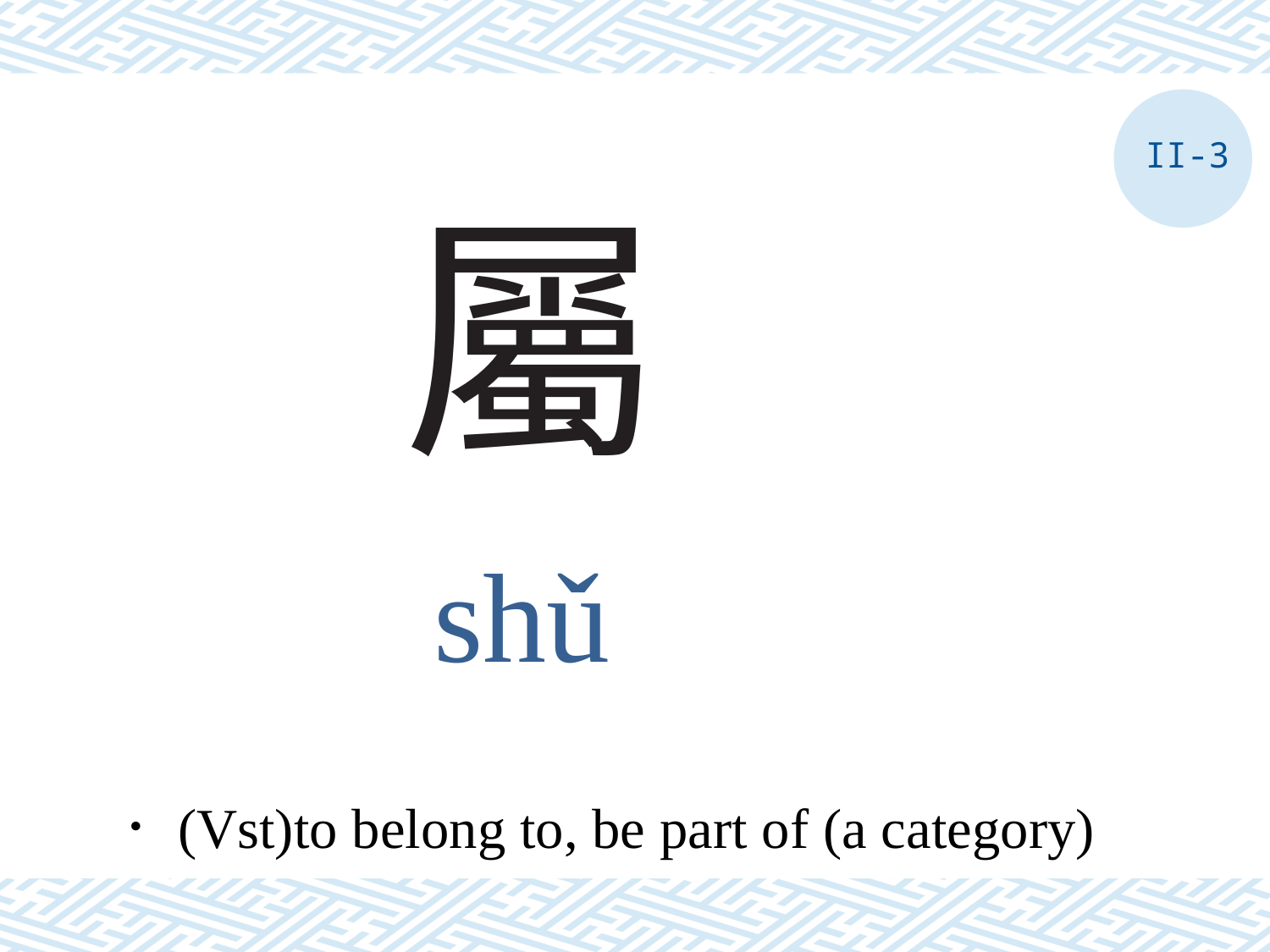

II-3

# 屬
shǔ
．(Vst)to belong to, be part of (a category)